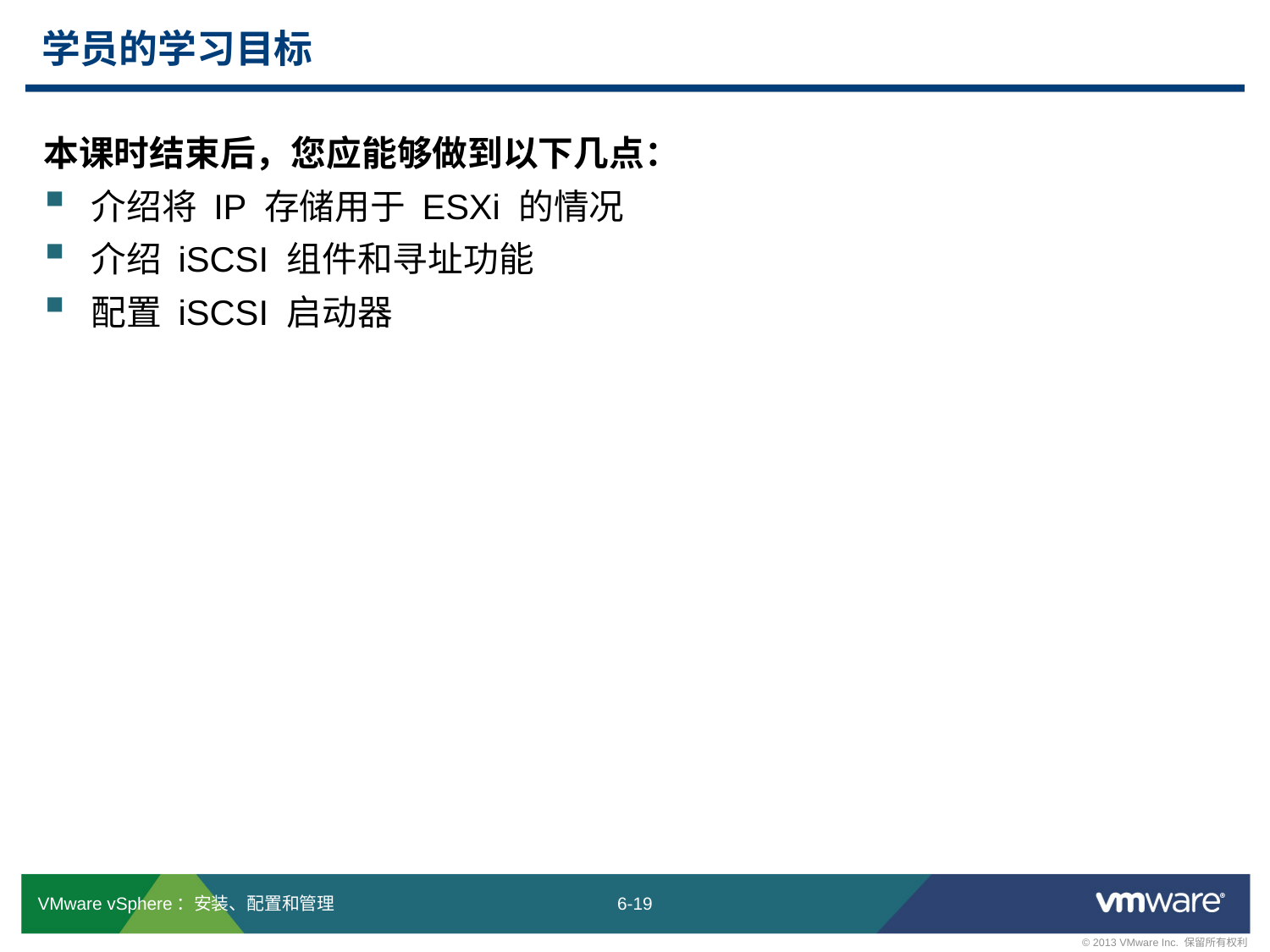

# 学员的学习目标
本课时结束后，您应能够做到以下几点：
介绍将 IP 存储用于 ESXi 的情况
介绍 iSCSI 组件和寻址功能
配置 iSCSI 启动器